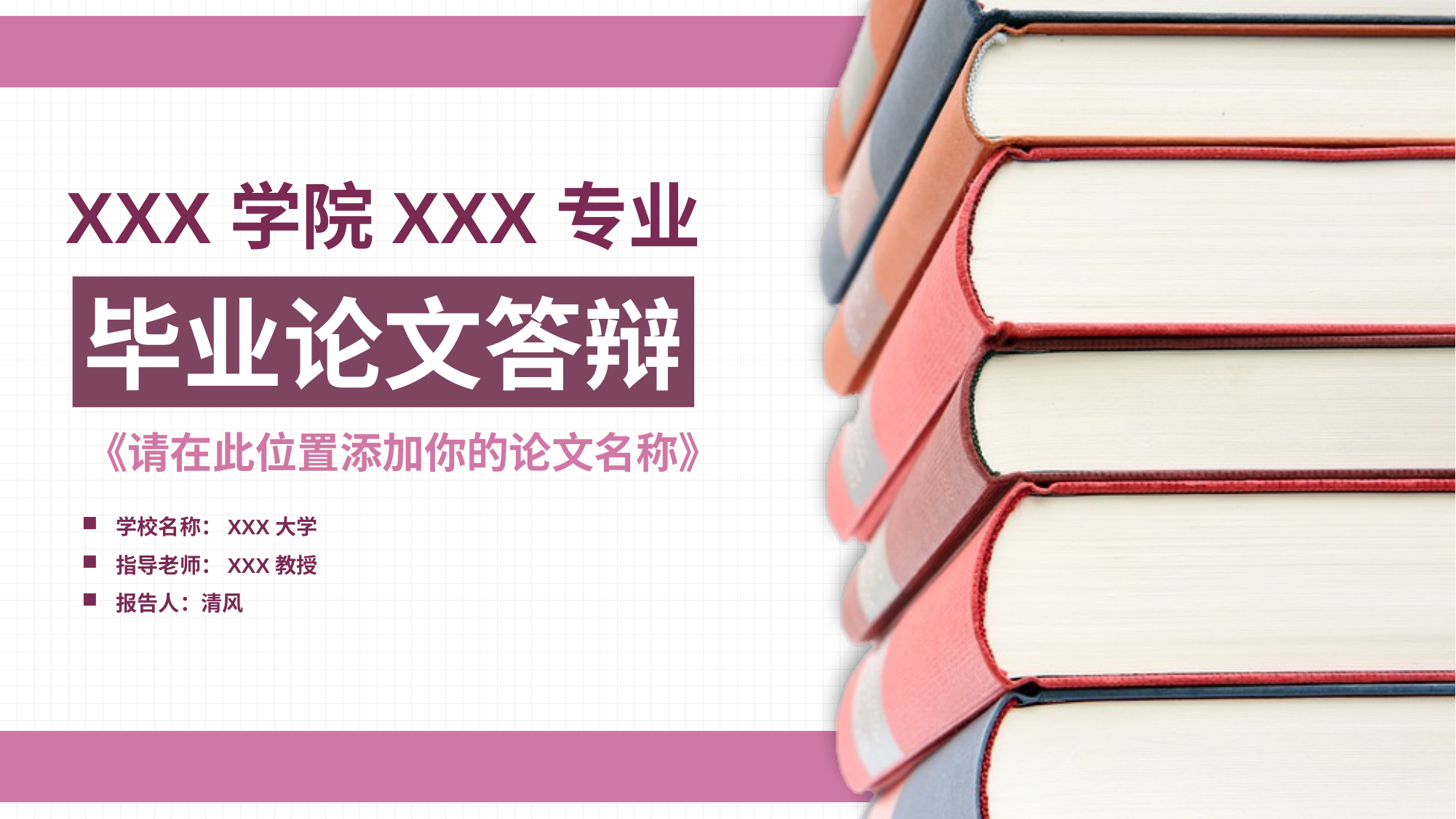

XXX学院XXX专业
毕业论文答辩
《请在此位置添加你的论文名称》
学校名称：XXX大学
指导老师：XXX教授
报告人：清风